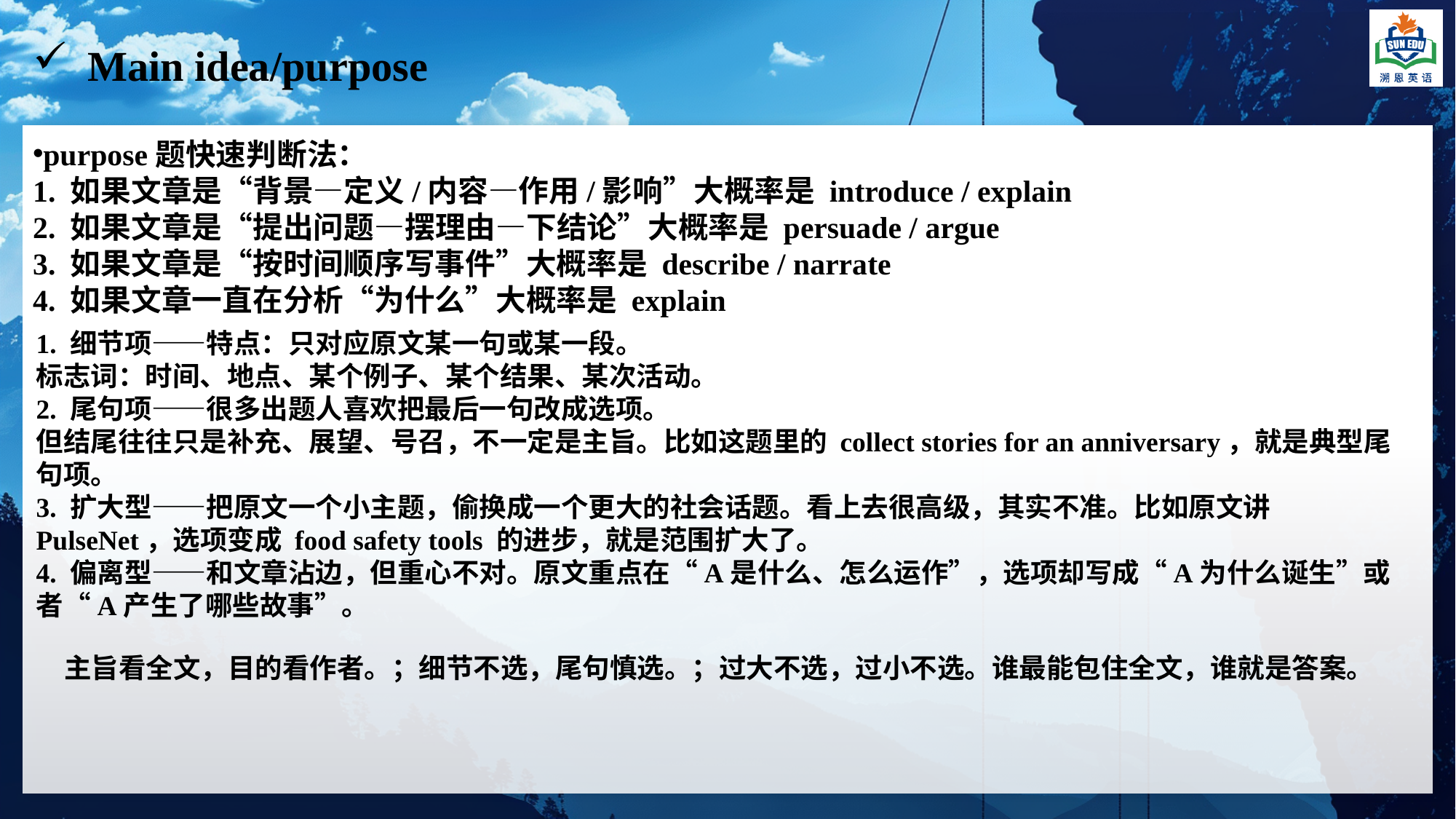

Main idea/purpose
purpose题快速判断法：
1. 如果文章是“背景—定义/内容—作用/影响”大概率是 introduce / explain
2. 如果文章是“提出问题—摆理由—下结论”大概率是 persuade / argue
3. 如果文章是“按时间顺序写事件”大概率是 describe / narrate
4. 如果文章一直在分析“为什么”大概率是 explain

1. 细节项——特点：只对应原文某一句或某一段。
标志词：时间、地点、某个例子、某个结果、某次活动。
2. 尾句项——很多出题人喜欢把最后一句改成选项。
但结尾往往只是补充、展望、号召，不一定是主旨。比如这题里的 collect stories for an anniversary，就是典型尾句项。
3. 扩大型——把原文一个小主题，偷换成一个更大的社会话题。看上去很高级，其实不准。比如原文讲 PulseNet，选项变成 food safety tools 的进步，就是范围扩大了。
4. 偏离型——和文章沾边，但重心不对。原文重点在“A是什么、怎么运作”，选项却写成“A为什么诞生”或者“A产生了哪些故事”。
主旨看全文，目的看作者。；细节不选，尾句慎选。；过大不选，过小不选。谁最能包住全文，谁就是答案。